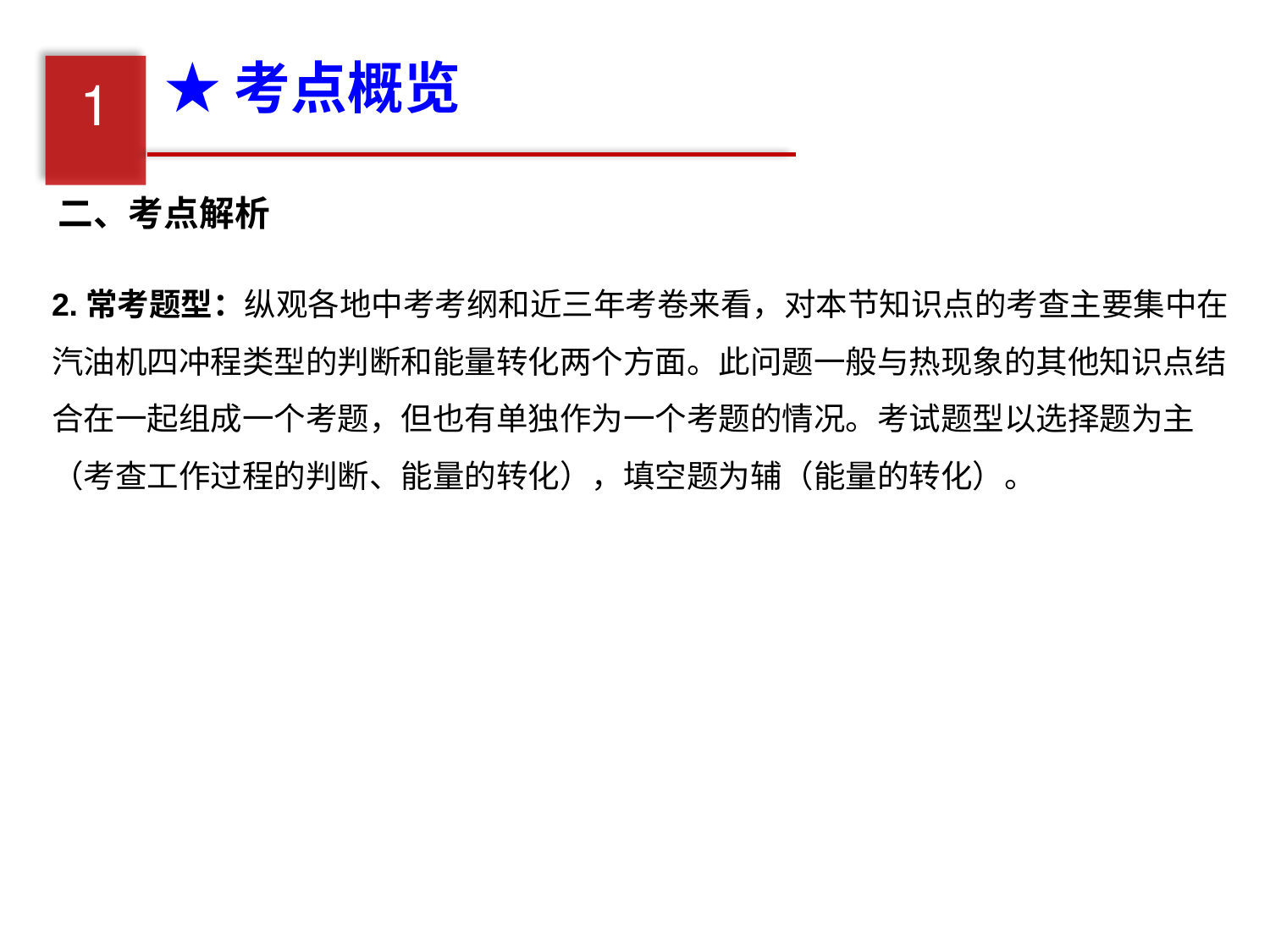

★考点概览

1
二、考点解析
2.常考题型：纵观各地中考考纲和近三年考卷来看，对本节知识点的考查主要集中在汽油机四冲程类型的判断和能量转化两个方面。此问题一般与热现象的其他知识点结合在一起组成一个考题，但也有单独作为一个考题的情况。考试题型以选择题为主（考查工作过程的判断、能量的转化），填空题为辅（能量的转化）。